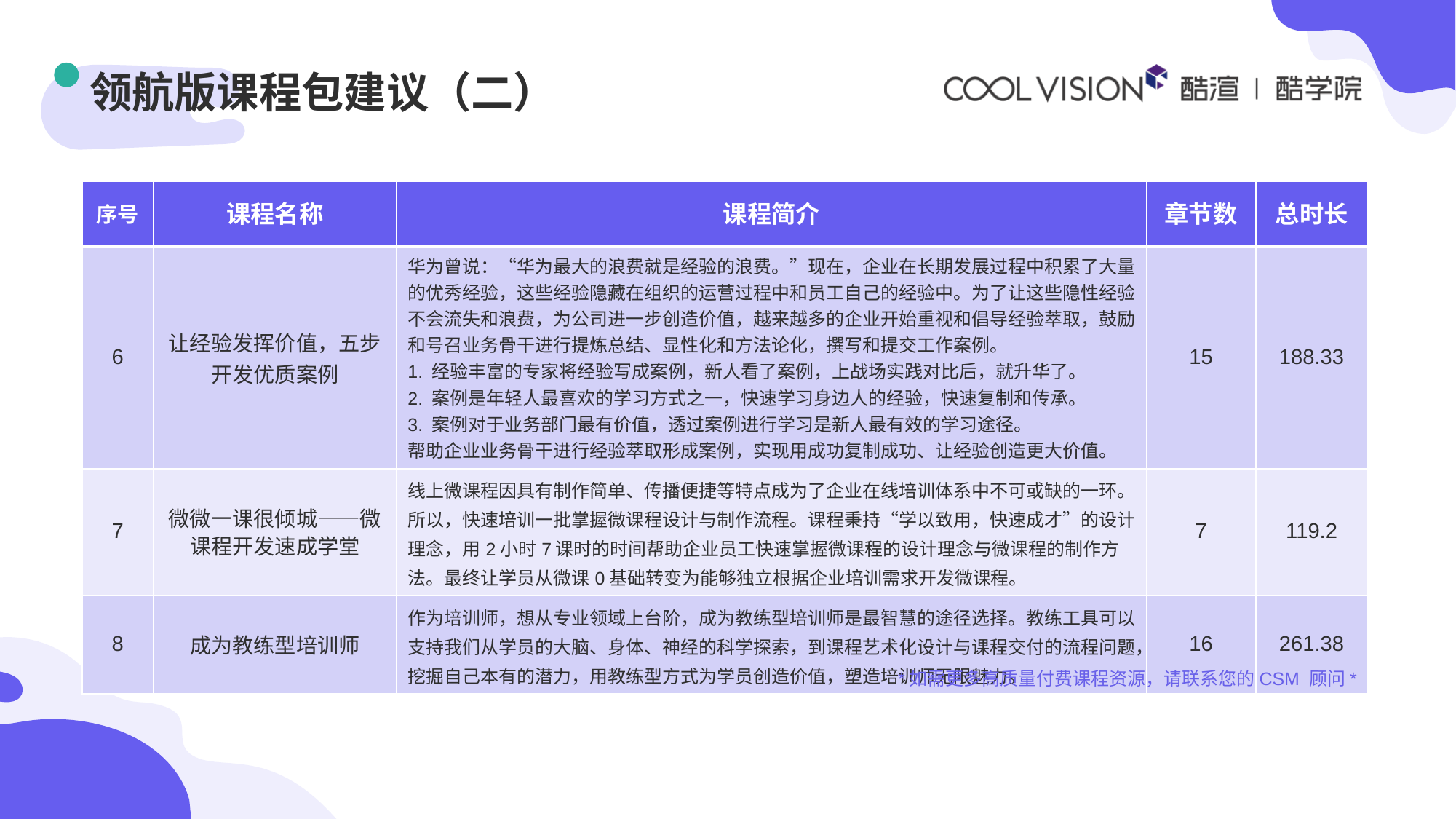

# 领航版课程包建议（二）
| 序号 | 课程名称 | 课程简介 | 章节数 | 总时长 |
| --- | --- | --- | --- | --- |
| 6 | 让经验发挥价值，五步开发优质案例 | 华为曾说：“华为最大的浪费就是经验的浪费。”现在，企业在长期发展过程中积累了大量的优秀经验，这些经验隐藏在组织的运营过程中和员工自己的经验中。为了让这些隐性经验不会流失和浪费，为公司进一步创造价值，越来越多的企业开始重视和倡导经验萃取，鼓励和号召业务骨干进行提炼总结、显性化和方法论化，撰写和提交工作案例。 1. 经验丰富的专家将经验写成案例，新人看了案例，上战场实践对比后，就升华了。 2. 案例是年轻人最喜欢的学习方式之一，快速学习身边人的经验，快速复制和传承。 3. 案例对于业务部门最有价值，透过案例进行学习是新人最有效的学习途径。 帮助企业业务骨干进行经验萃取形成案例，实现用成功复制成功、让经验创造更大价值。 | 15 | 188.33 |
| 7 | 微微一课很倾城——微课程开发速成学堂 | 线上微课程因具有制作简单、传播便捷等特点成为了企业在线培训体系中不可或缺的一环。所以，快速培训一批掌握微课程设计与制作流程。课程秉持“学以致用，快速成才”的设计理念，用2小时7课时的时间帮助企业员工快速掌握微课程的设计理念与微课程的制作方法。最终让学员从微课0基础转变为能够独立根据企业培训需求开发微课程。 | 7 | 119.2 |
| 8 | 成为教练型培训师 | 作为培训师，想从专业领域上台阶，成为教练型培训师是最智慧的途径选择。教练工具可以支持我们从学员的大脑、身体、神经的科学探索，到课程艺术化设计与课程交付的流程问题，挖掘自己本有的潜力，用教练型方式为学员创造价值，塑造培训师无限魅力。 | 16 | 261.38 |
*如需更多高质量付费课程资源，请联系您的CSM 顾问*
26